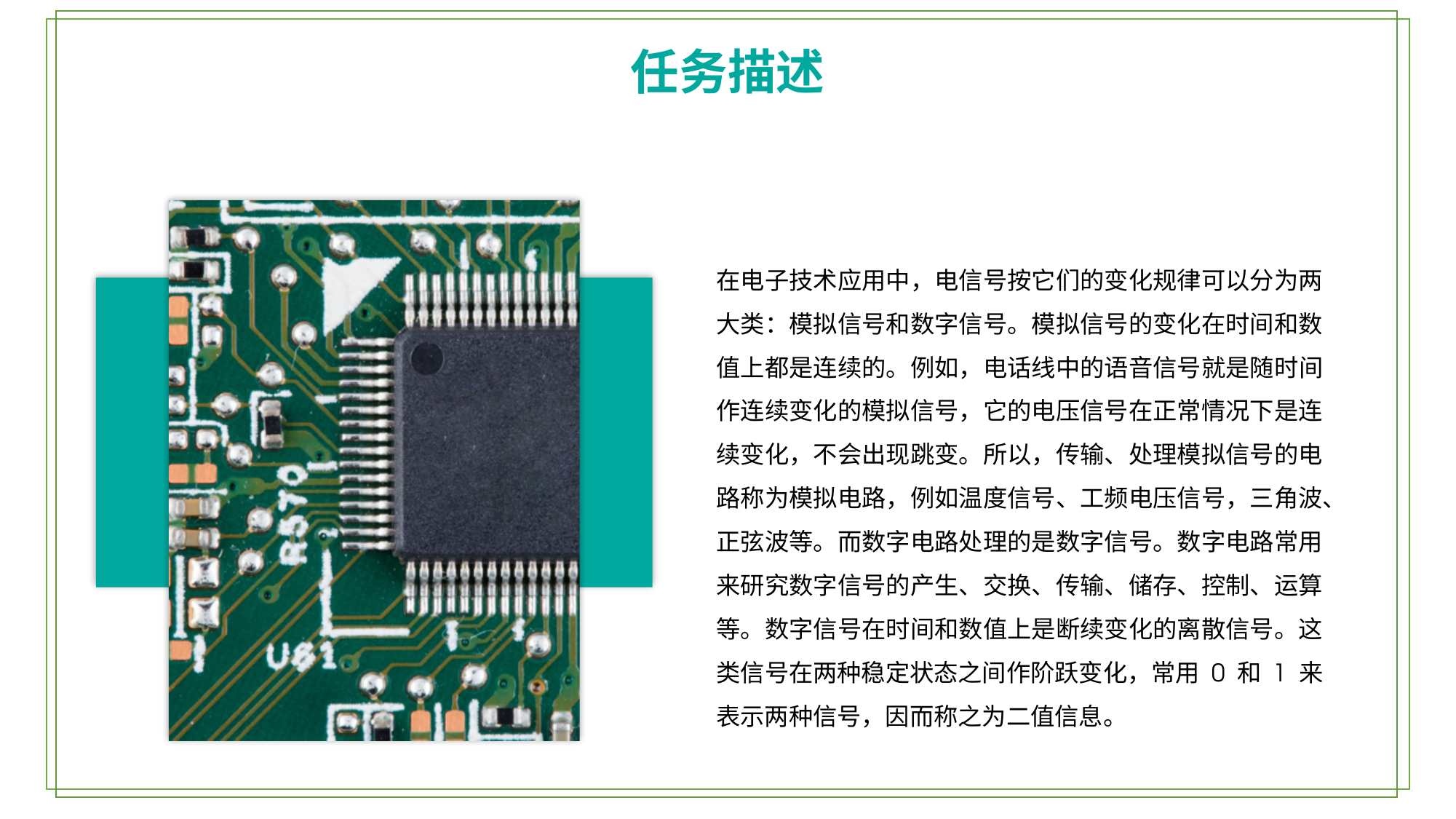

任务描述

在电子技术应用中，电信号按它们的变化规律可以分为两大类：模拟信号和数字信号。模拟信号的变化在时间和数值上都是连续的。例如，电话线中的语音信号就是随时间作连续变化的模拟信号，它的电压信号在正常情况下是连续变化，不会出现跳变。所以，传输、处理模拟信号的电路称为模拟电路，例如温度信号、工频电压信号，三角波、正弦波等。而数字电路处理的是数字信号。数字电路常用来研究数字信号的产生、交换、传输、储存、控制、运算等。数字信号在时间和数值上是断续变化的离散信号。这类信号在两种稳定状态之间作阶跃变化，常用 0 和 1 来表示两种信号，因而称之为二值信息。